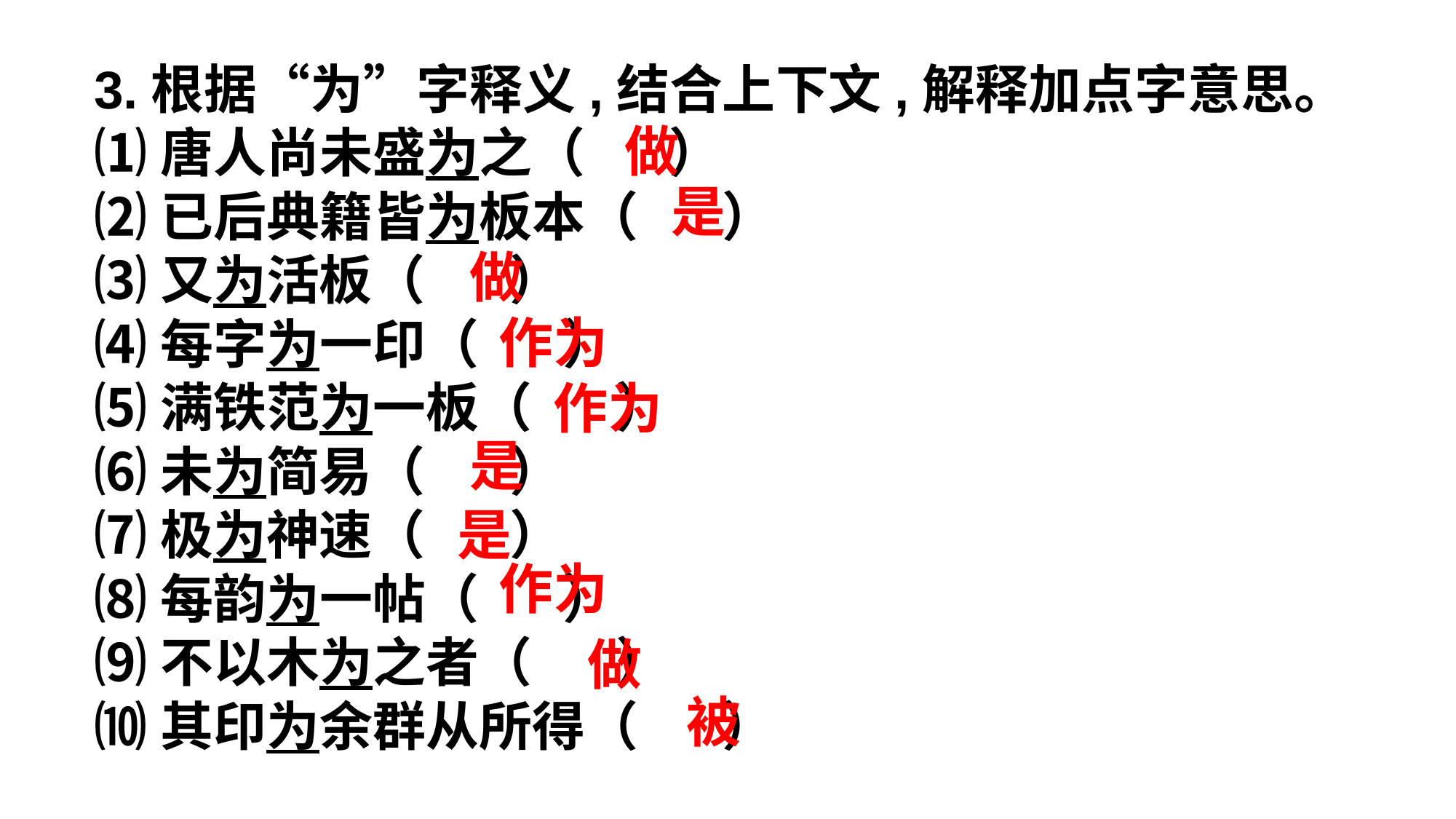

3.根据“为”字释义,结合上下文,解释加点字意思。
⑴唐人尚未盛为之（       ）
⑵已后典籍皆为板本（       ）
⑶又为活板（       ）
⑷每字为一印（       ）
⑸满铁范为一板（       ）
⑹未为简易（       ）
⑺极为神速（       ）
⑻每韵为一帖（       ）
⑼不以木为之者（       ）
⑽其印为余群从所得（       ）
做
是
做
作为
作为
是
是
作为
做
被